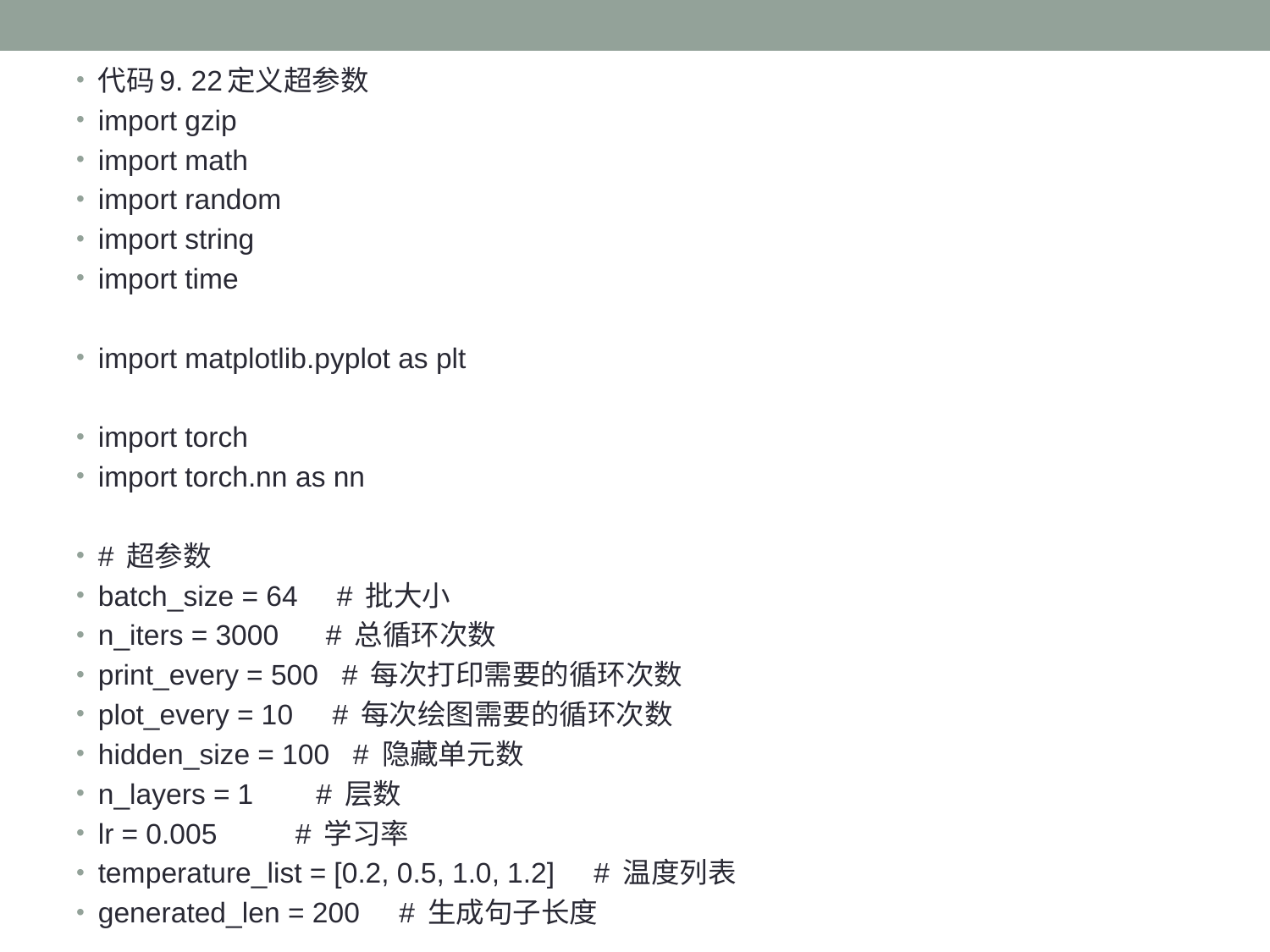

代码9. 22定义超参数
import gzip
import math
import random
import string
import time

import matplotlib.pyplot as plt

import torch
import torch.nn as nn

# 超参数
batch_size = 64     # 批大小
n_iters = 3000      # 总循环次数
print_every = 500   # 每次打印需要的循环次数
plot_every = 10     # 每次绘图需要的循环次数
hidden_size = 100   # 隐藏单元数
n_layers = 1        # 层数
lr = 0.005          # 学习率
temperature_list = [0.2, 0.5, 1.0, 1.2]     # 温度列表
generated_len = 200     # 生成句子长度